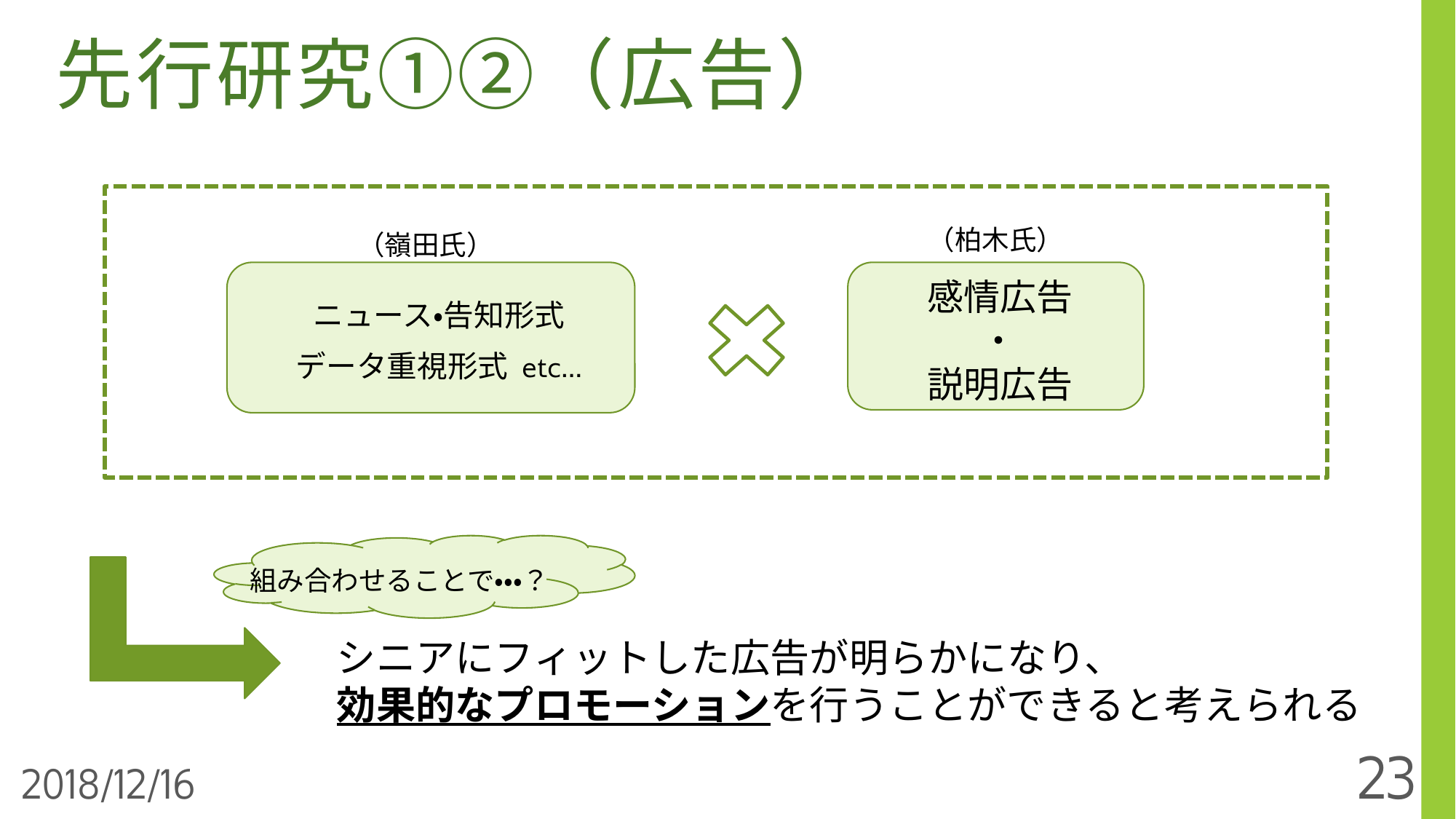

先行研究①②（広告）

（柏木氏）
（嶺田氏）

 感情広告
・
 説明広告
ニュース・告知形式
データ重視形式 etc…

組み合わせることで・・・？
シニアにフィットした広告が明らかになり、
効果的なプロモーションを行うことができると考えられる
23
2018/12/16